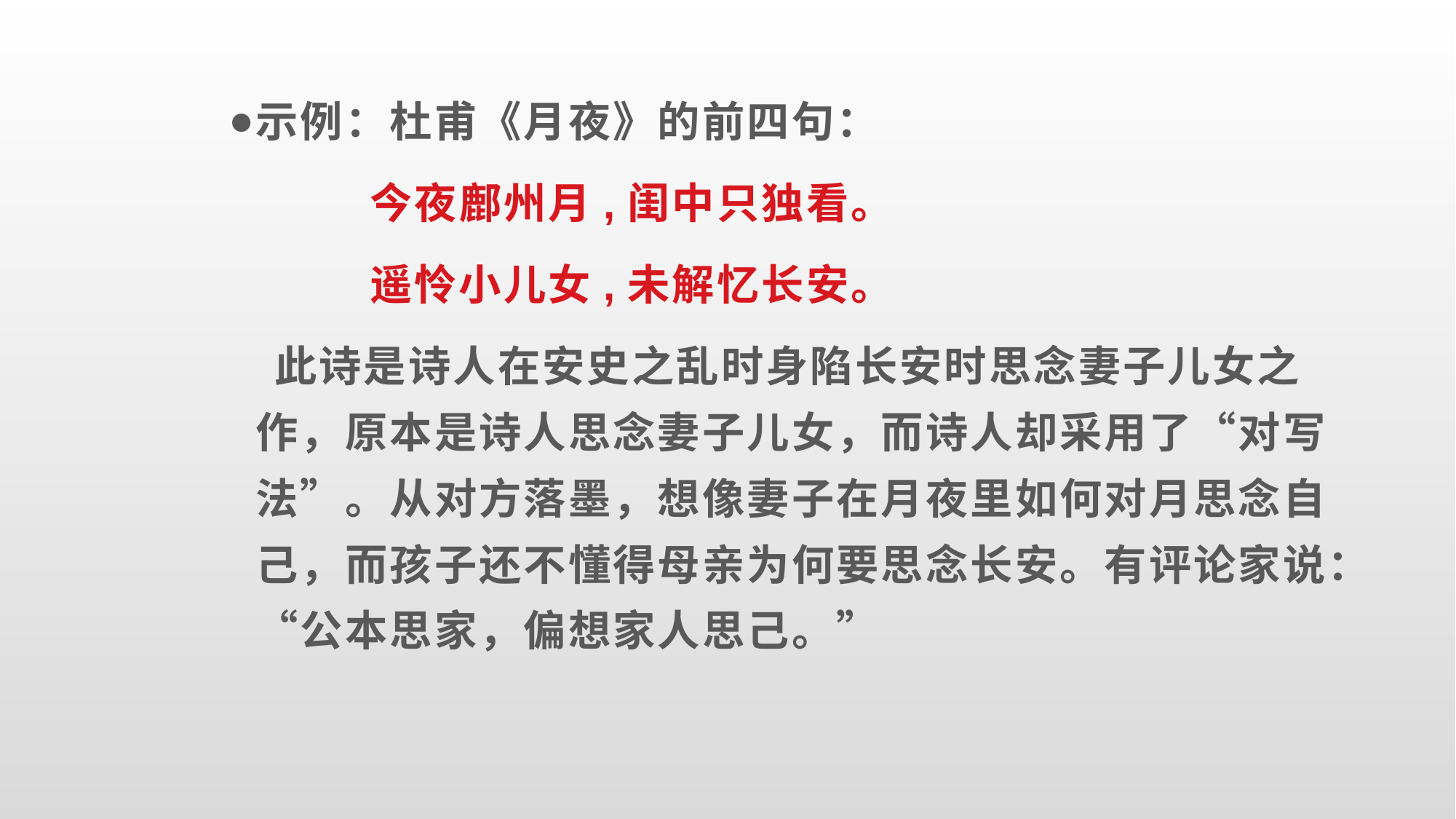

示例：杜甫《月夜》的前四句：
           今夜鄜州月,闺中只独看。
           遥怜小儿女,未解忆长安。
   此诗是诗人在安史之乱时身陷长安时思念妻子儿女之作，原本是诗人思念妻子儿女，而诗人却采用了“对写法”。从对方落墨，想像妻子在月夜里如何对月思念自己，而孩子还不懂得母亲为何要思念长安。有评论家说：“公本思家，偏想家人思己。”